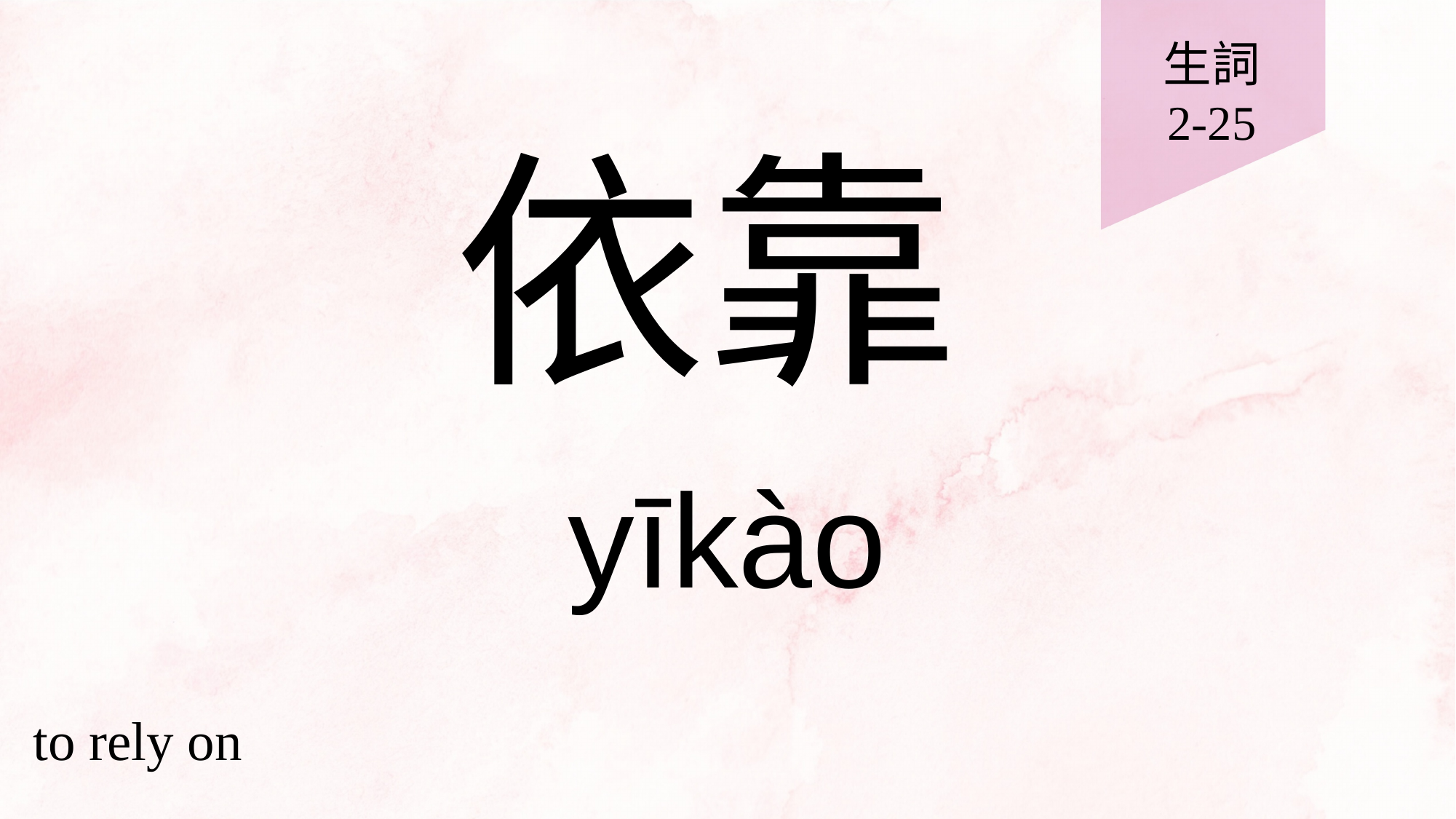

生詞
2-25
# 依靠
yīkào
to rely on